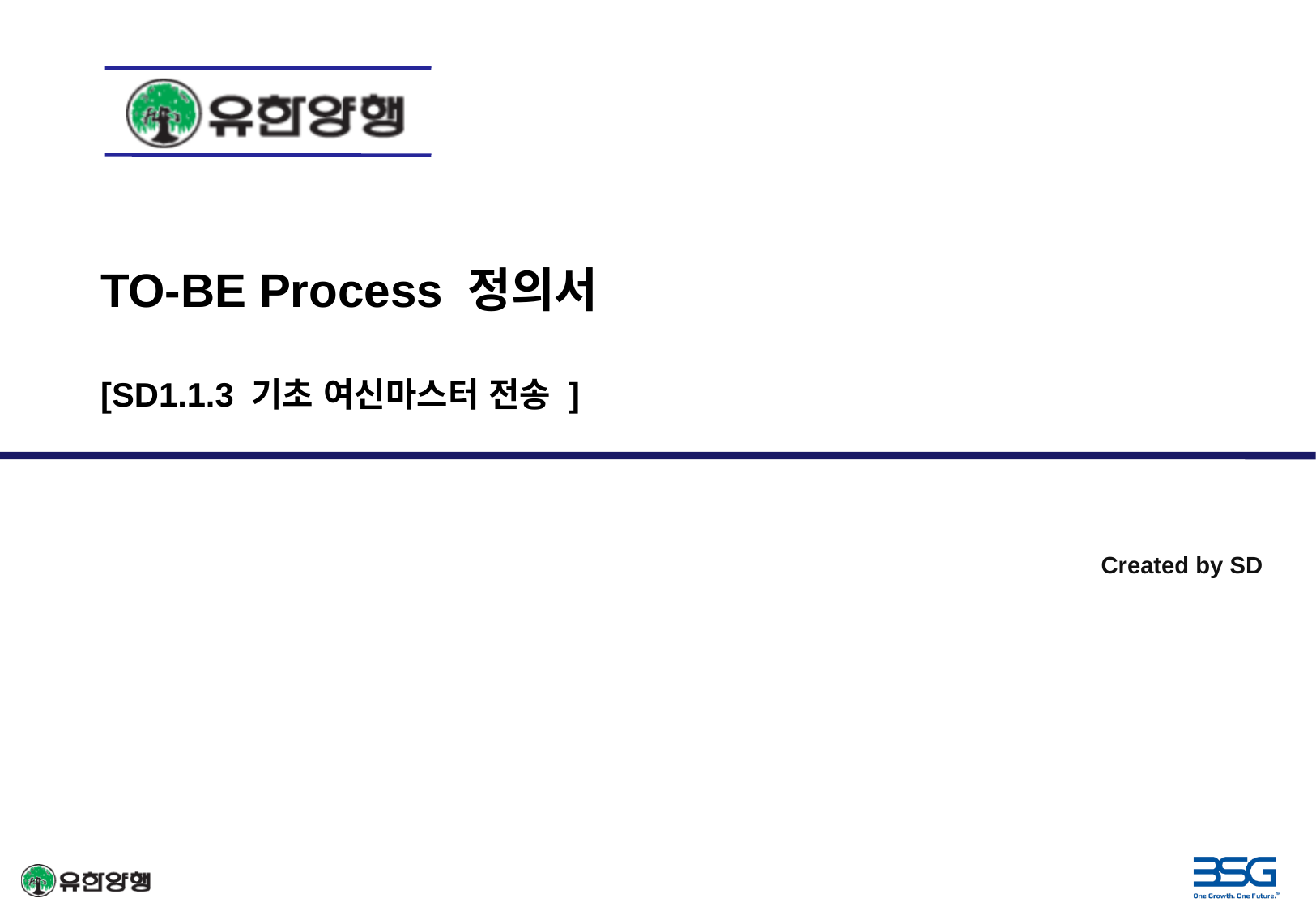

TO-BE Process 정의서
[SD1.1.3 기초 여신마스터 전송 ]
Created by SD